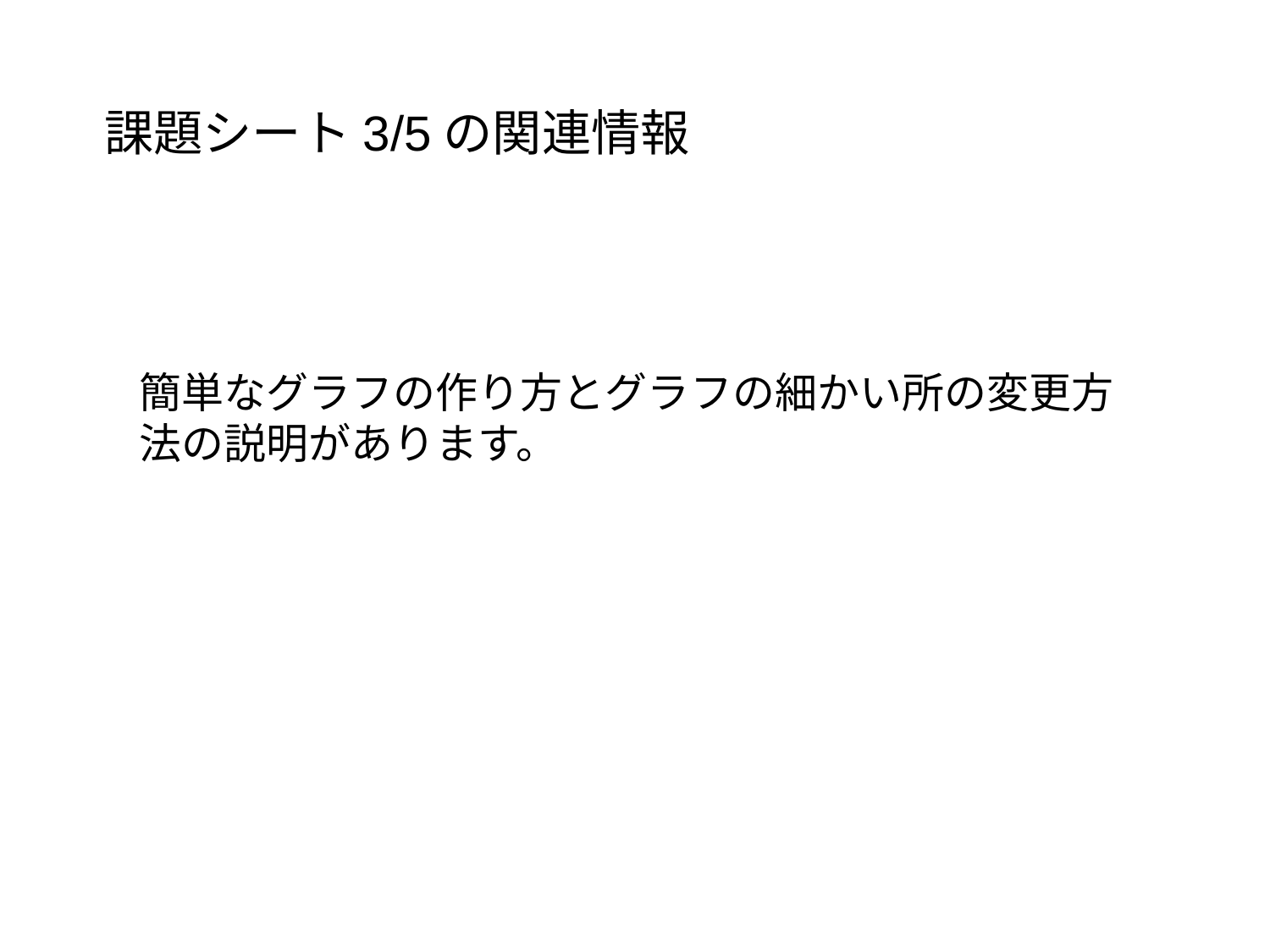

課題シート3/5の関連情報
簡単なグラフの作り方とグラフの細かい所の変更方法の説明があります。